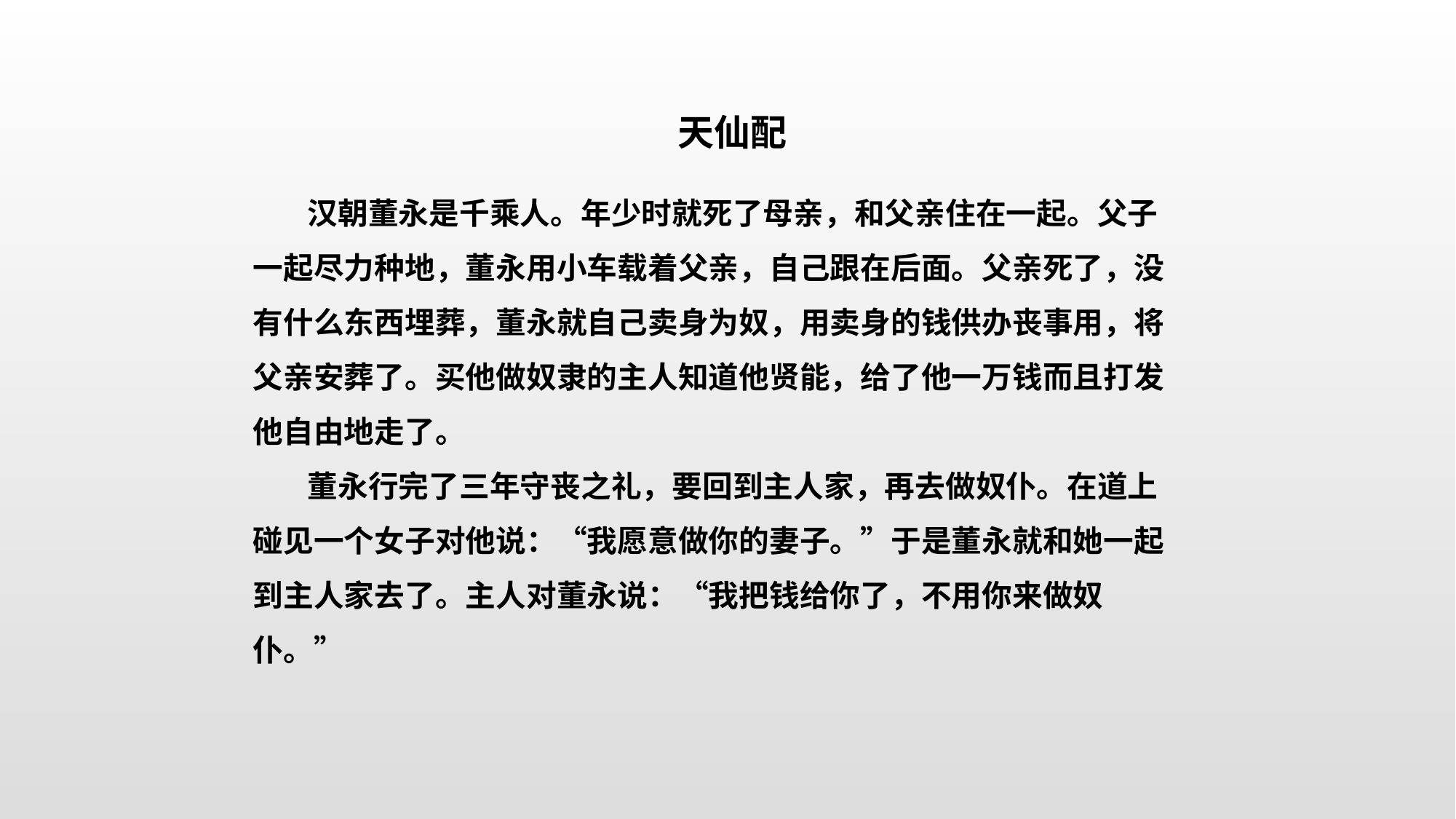

天仙配
汉朝董永是千乘人。年少时就死了母亲，和父亲住在一起。父子一起尽力种地，董永用小车载着父亲，自己跟在后面。父亲死了，没有什么东西埋葬，董永就自己卖身为奴，用卖身的钱供办丧事用，将父亲安葬了。买他做奴隶的主人知道他贤能，给了他一万钱而且打发他自由地走了。
董永行完了三年守丧之礼，要回到主人家，再去做奴仆。在道上碰见一个女子对他说：“我愿意做你的妻子。”于是董永就和她一起到主人家去了。主人对董永说：“我把钱给你了，不用你来做奴仆。”